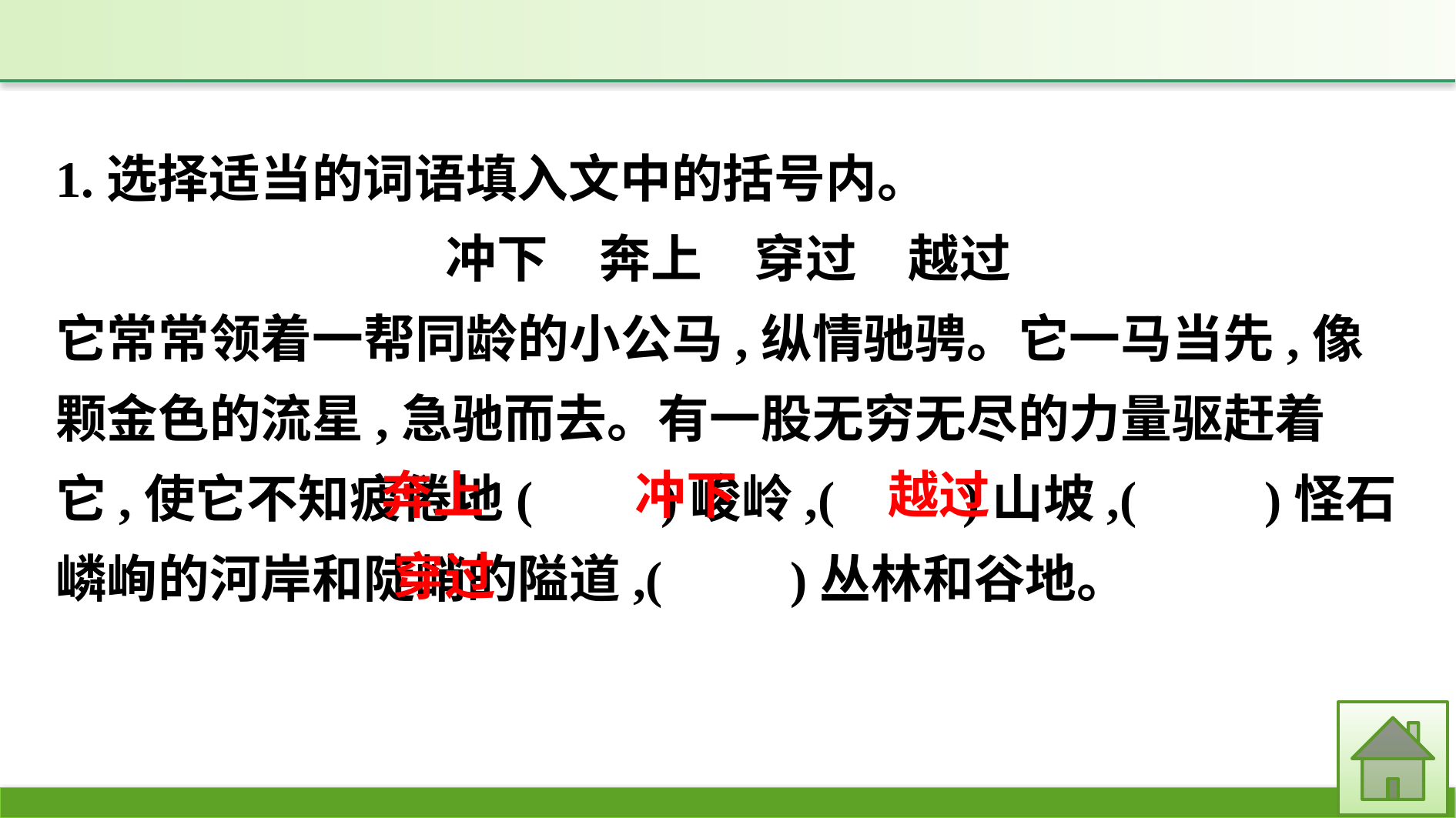

1.选择适当的词语填入文中的括号内。
冲下　奔上　穿过　越过
它常常领着一帮同龄的小公马,纵情驰骋。它一马当先,像颗金色的流星,急驰而去。有一股无穷无尽的力量驱赶着它,使它不知疲倦地(　　)峻岭,(　　)山坡,(　　)怪石嶙峋的河岸和陡峭的隘道,(　　)丛林和谷地。
越过
奔上
冲下
穿过